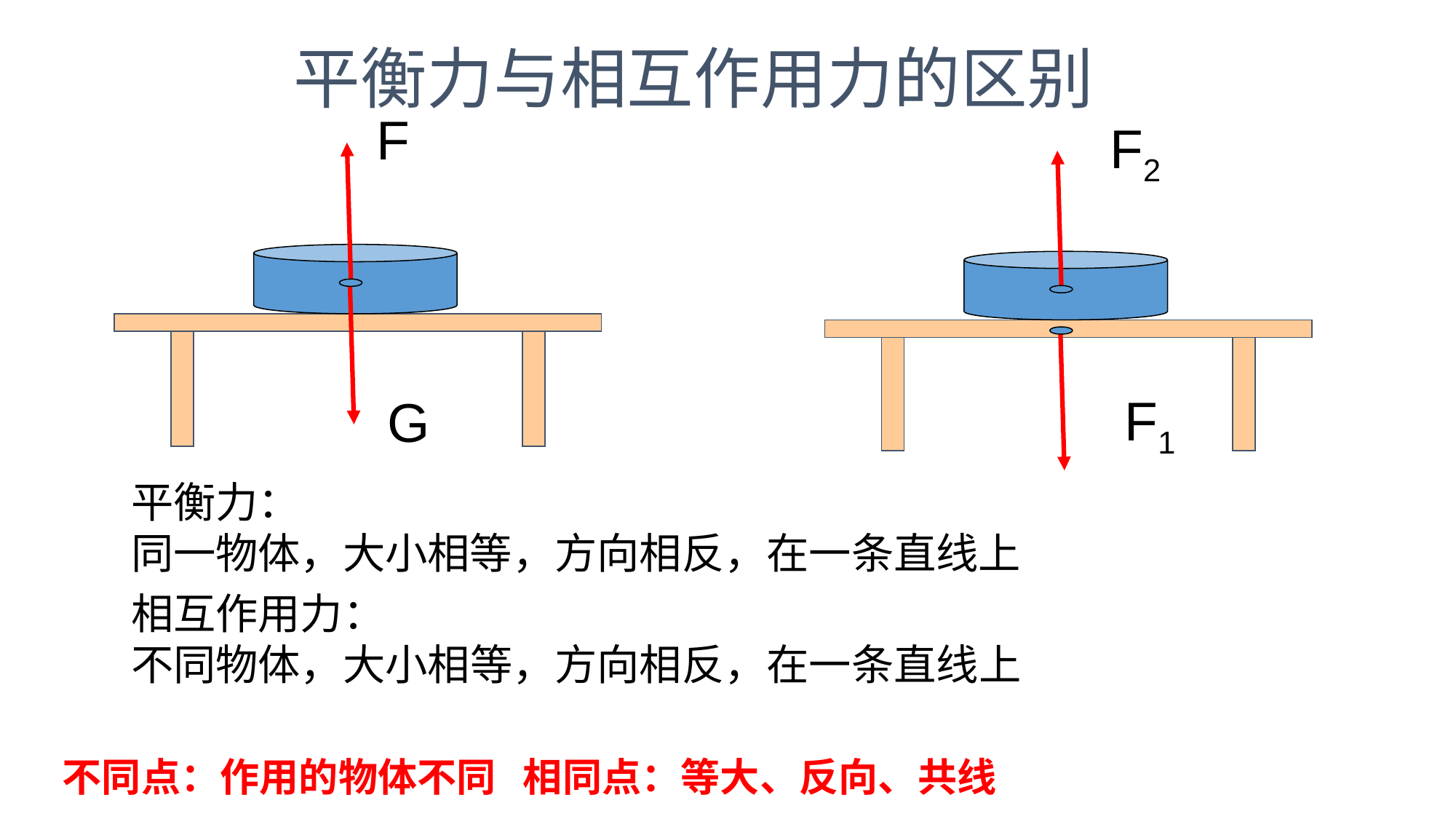

平衡力与相互作用力的区别
F

G
F2

F1
平衡力：
同一物体，大小相等，方向相反，在一条直线上
相互作用力：
不同物体，大小相等，方向相反，在一条直线上
不同点：作用的物体不同   相同点：等大、反向、共线